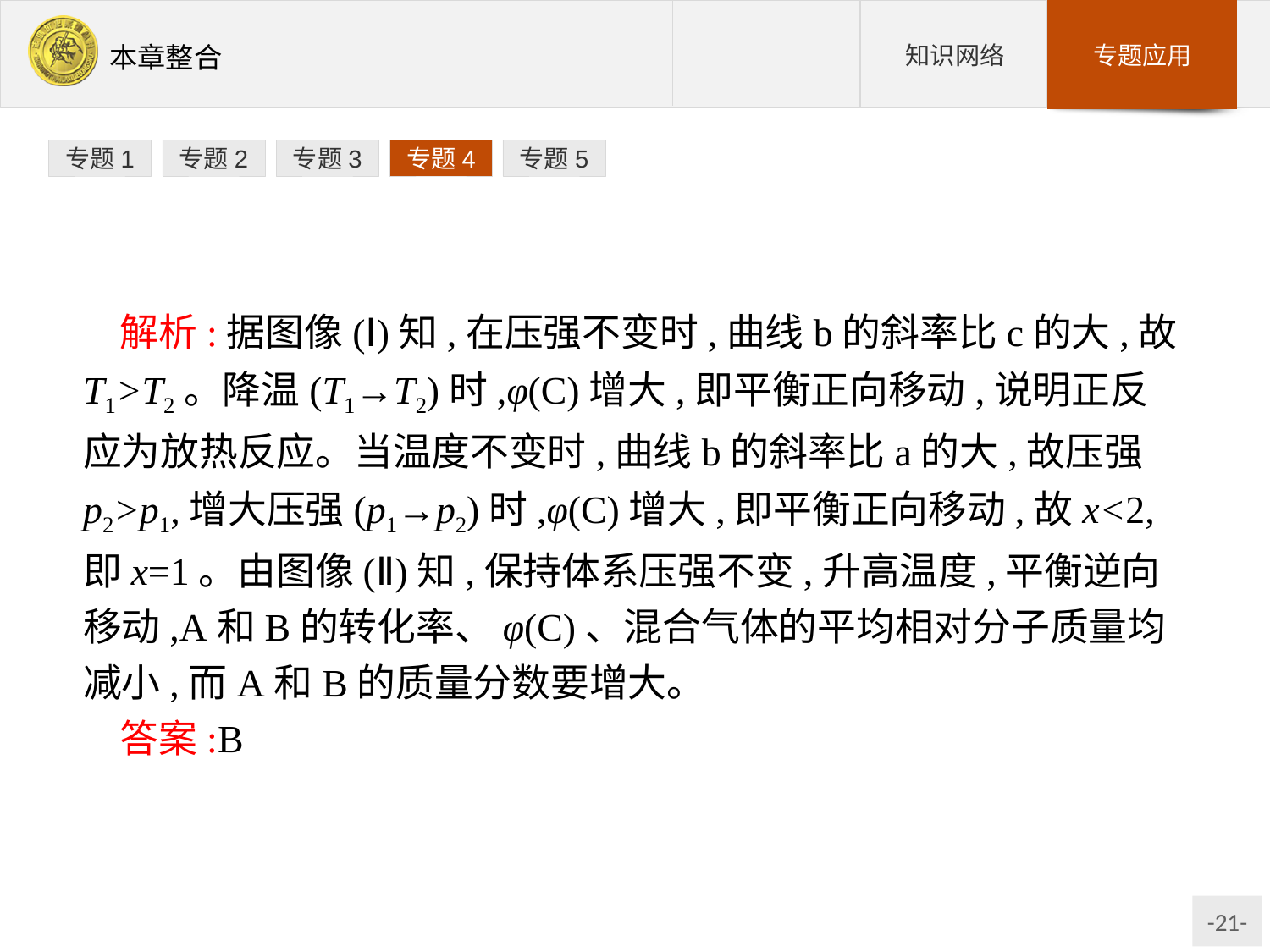

专题1
专题2
专题3
专题4
专题5
解析:据图像(Ⅰ)知,在压强不变时,曲线b的斜率比c的大,故T1>T2。降温(T1→T2)时,φ(C)增大,即平衡正向移动,说明正反应为放热反应。当温度不变时,曲线b的斜率比a的大,故压强p2>p1,增大压强(p1→p2)时,φ(C)增大,即平衡正向移动,故x<2,即x=1。由图像(Ⅱ)知,保持体系压强不变,升高温度,平衡逆向移动,A和B的转化率、φ(C)、混合气体的平均相对分子质量均减小,而A和B的质量分数要增大。
答案:B